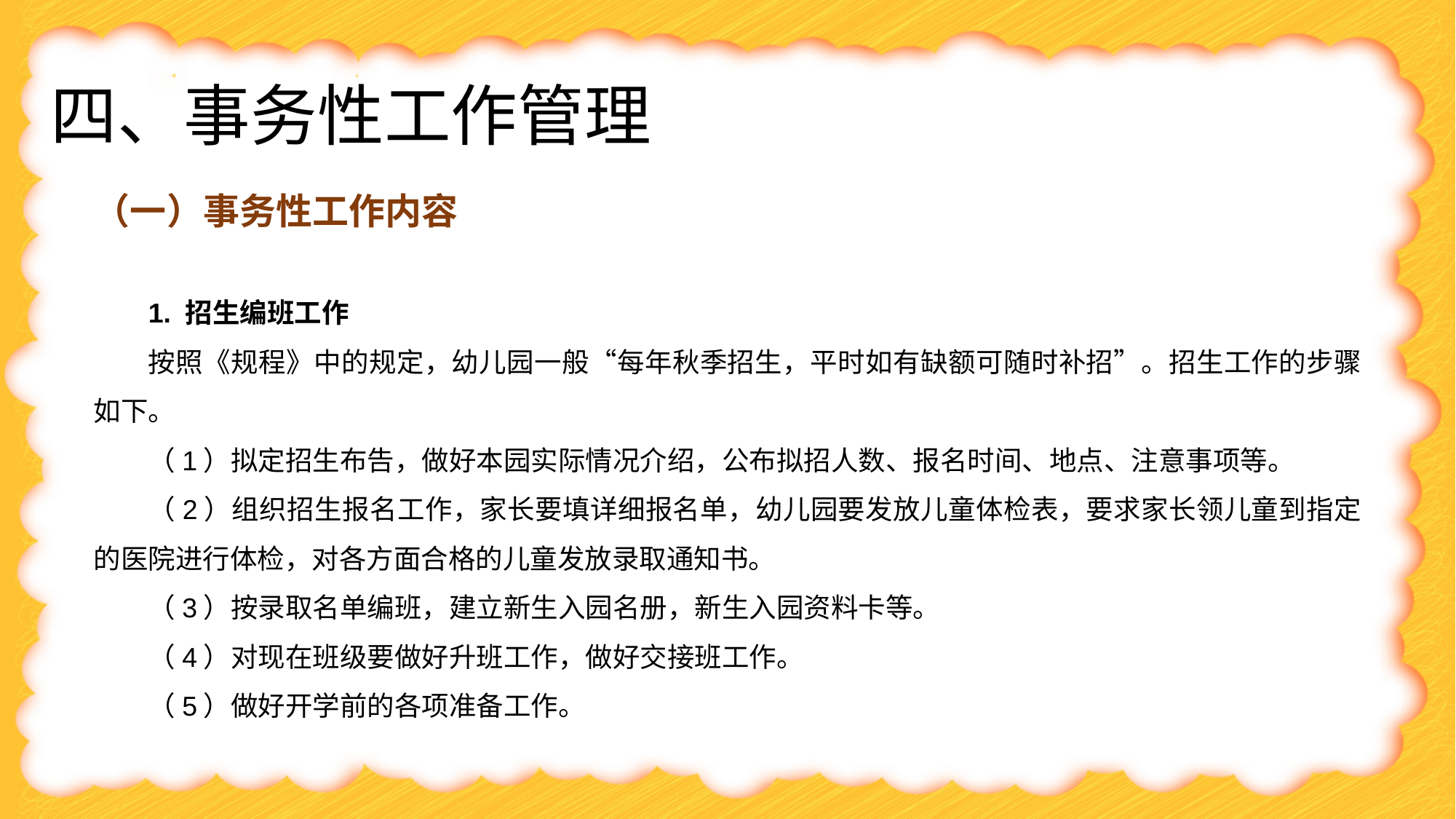

# 四、事务性工作管理
（一）事务性工作内容
1. 招生编班工作
按照《规程》中的规定，幼儿园一般“每年秋季招生，平时如有缺额可随时补招”。招生工作的步骤如下。
（1）拟定招生布告，做好本园实际情况介绍，公布拟招人数、报名时间、地点、注意事项等。
（2）组织招生报名工作，家长要填详细报名单，幼儿园要发放儿童体检表，要求家长领儿童到指定的医院进行体检，对各方面合格的儿童发放录取通知书。
（3）按录取名单编班，建立新生入园名册，新生入园资料卡等。
（4）对现在班级要做好升班工作，做好交接班工作。
（5）做好开学前的各项准备工作。